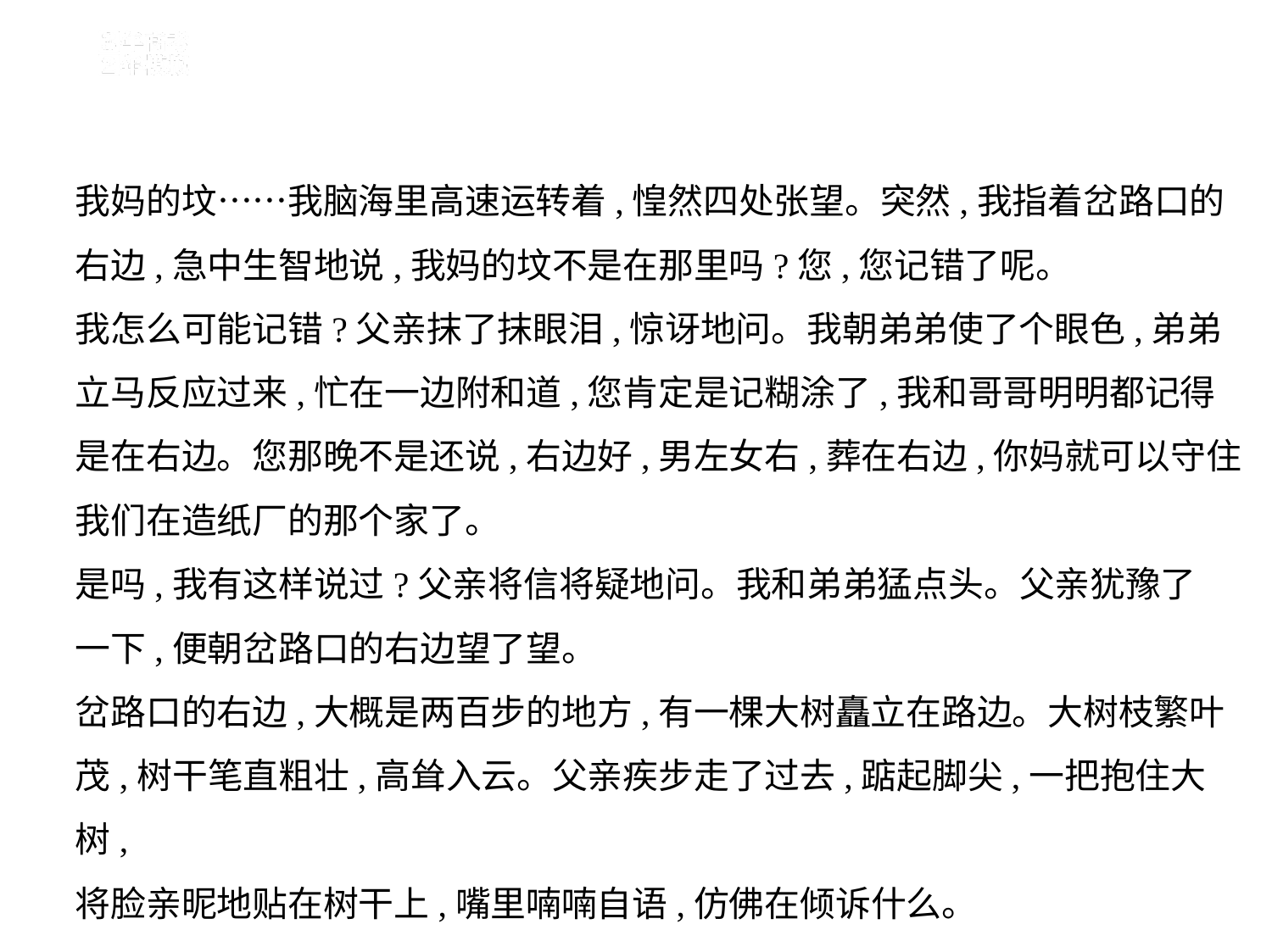

我妈的坟……我脑海里高速运转着,惶然四处张望。突然,我指着岔路口的
右边,急中生智地说,我妈的坟不是在那里吗?您,您记错了呢。
我怎么可能记错?父亲抹了抹眼泪,惊讶地问。我朝弟弟使了个眼色,弟弟
立马反应过来,忙在一边附和道,您肯定是记糊涂了,我和哥哥明明都记得
是在右边。您那晚不是还说,右边好,男左女右,葬在右边,你妈就可以守住
我们在造纸厂的那个家了。
是吗,我有这样说过?父亲将信将疑地问。我和弟弟猛点头。父亲犹豫了
一下,便朝岔路口的右边望了望。
岔路口的右边,大概是两百步的地方,有一棵大树矗立在路边。大树枝繁叶
茂,树干笔直粗壮,高耸入云。父亲疾步走了过去,踮起脚尖,一把抱住大树,
将脸亲昵地贴在树干上,嘴里喃喃自语,仿佛在倾诉什么。